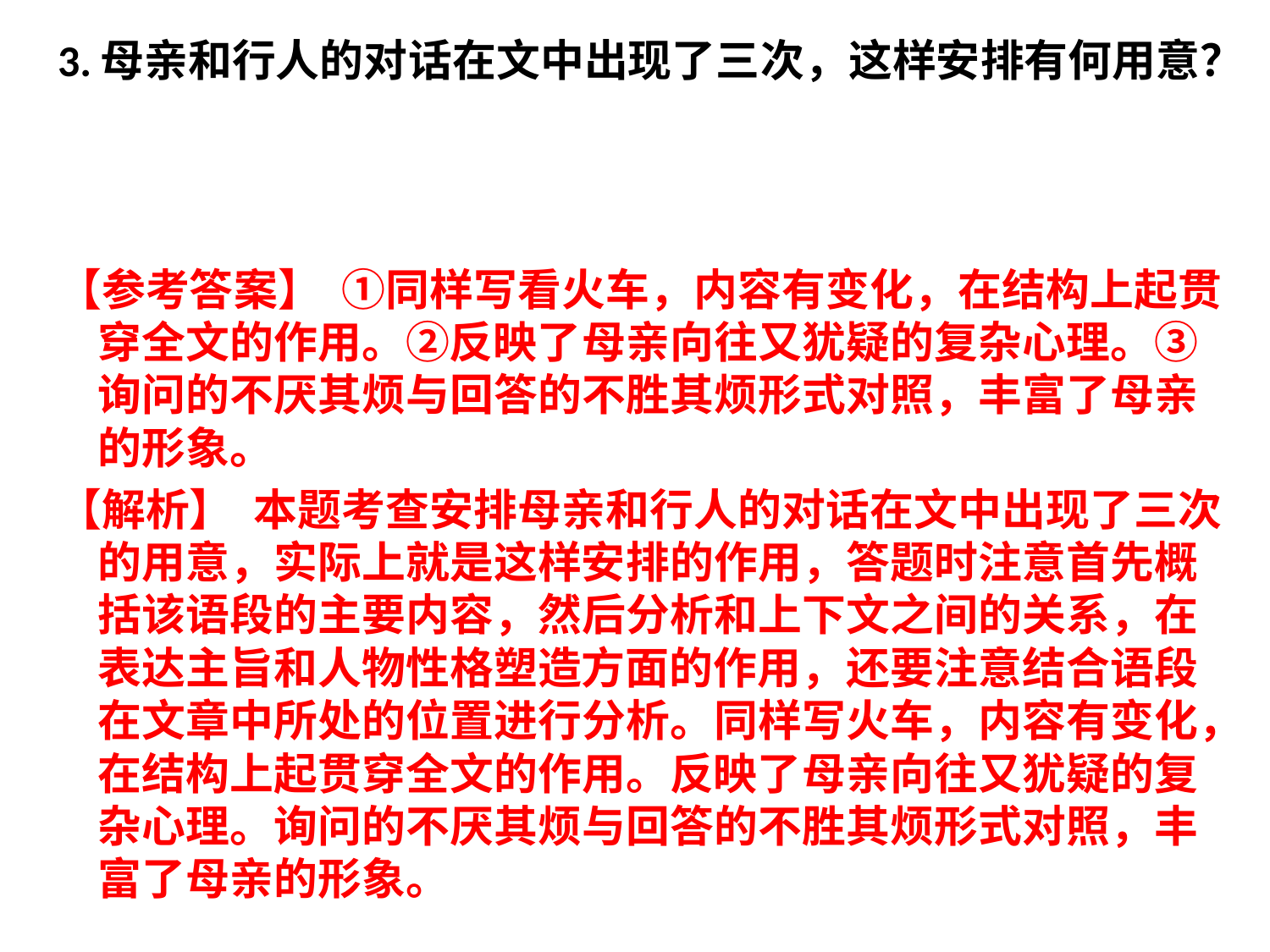

3.母亲和行人的对话在文中出现了三次，这样安排有何用意？

【参考答案】  ①同样写看火车，内容有变化，在结构上起贯穿全文的作用。②反映了母亲向往又犹疑的复杂心理。③询问的不厌其烦与回答的不胜其烦形式对照，丰富了母亲的形象。
【解析】  本题考查安排母亲和行人的对话在文中出现了三次的用意，实际上就是这样安排的作用，答题时注意首先概括该语段的主要内容，然后分析和上下文之间的关系，在表达主旨和人物性格塑造方面的作用，还要注意结合语段在文章中所处的位置进行分析。同样写火车，内容有变化，在结构上起贯穿全文的作用。反映了母亲向往又犹疑的复杂心理。询问的不厌其烦与回答的不胜其烦形式对照，丰富了母亲的形象。

#